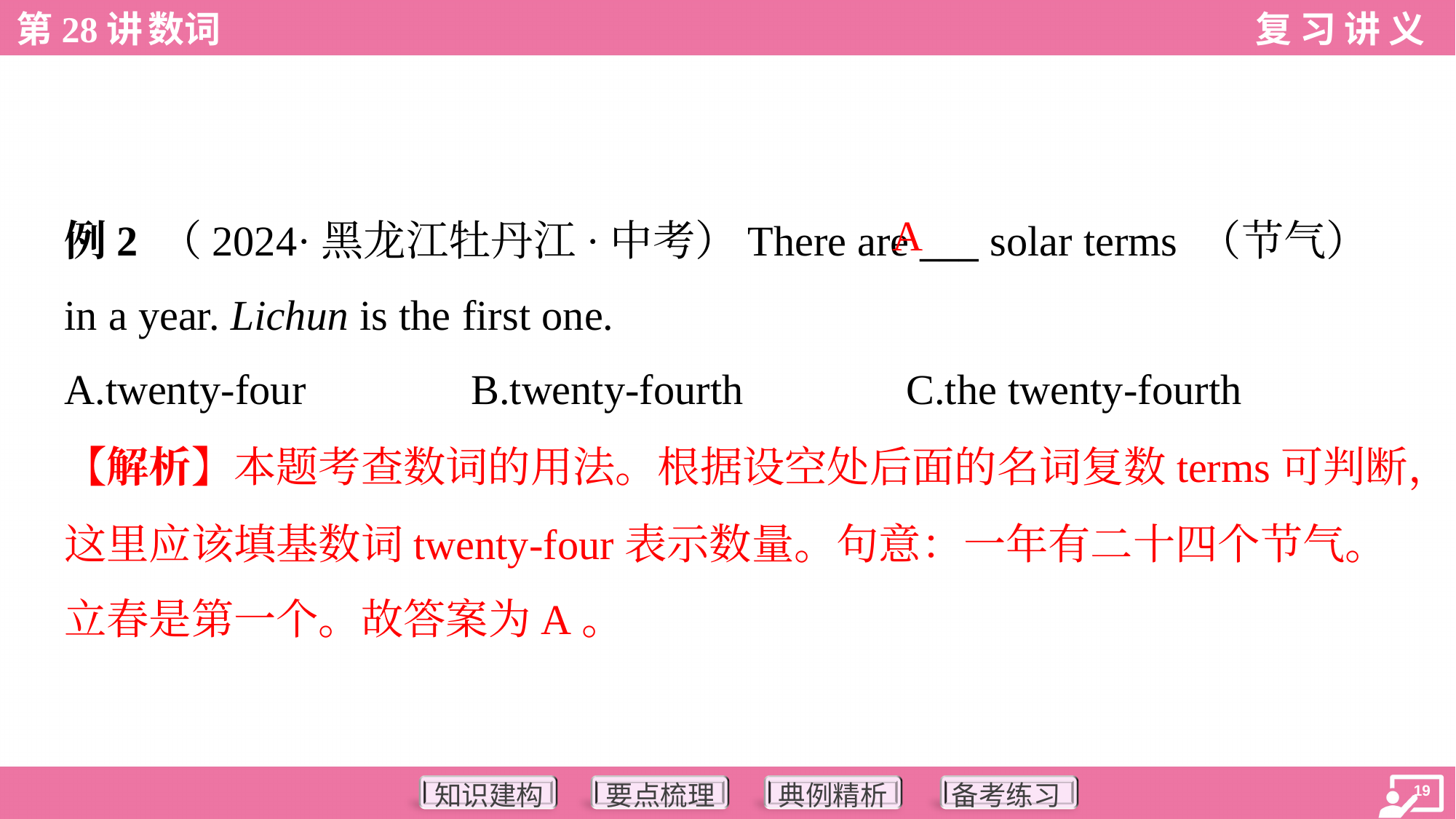

A
例2 （2024·黑龙江牡丹江·中考）There are ___ solar terms （节气）
in a year. Lichun is the first one.
A.twenty-four	B.twenty-fourth	C.the twenty-fourth
【解析】本题考查数词的用法。根据设空处后面的名词复数terms可判断，
这里应该填基数词twenty-four表示数量。句意：一年有二十四个节气。
立春是第一个。故答案为A。